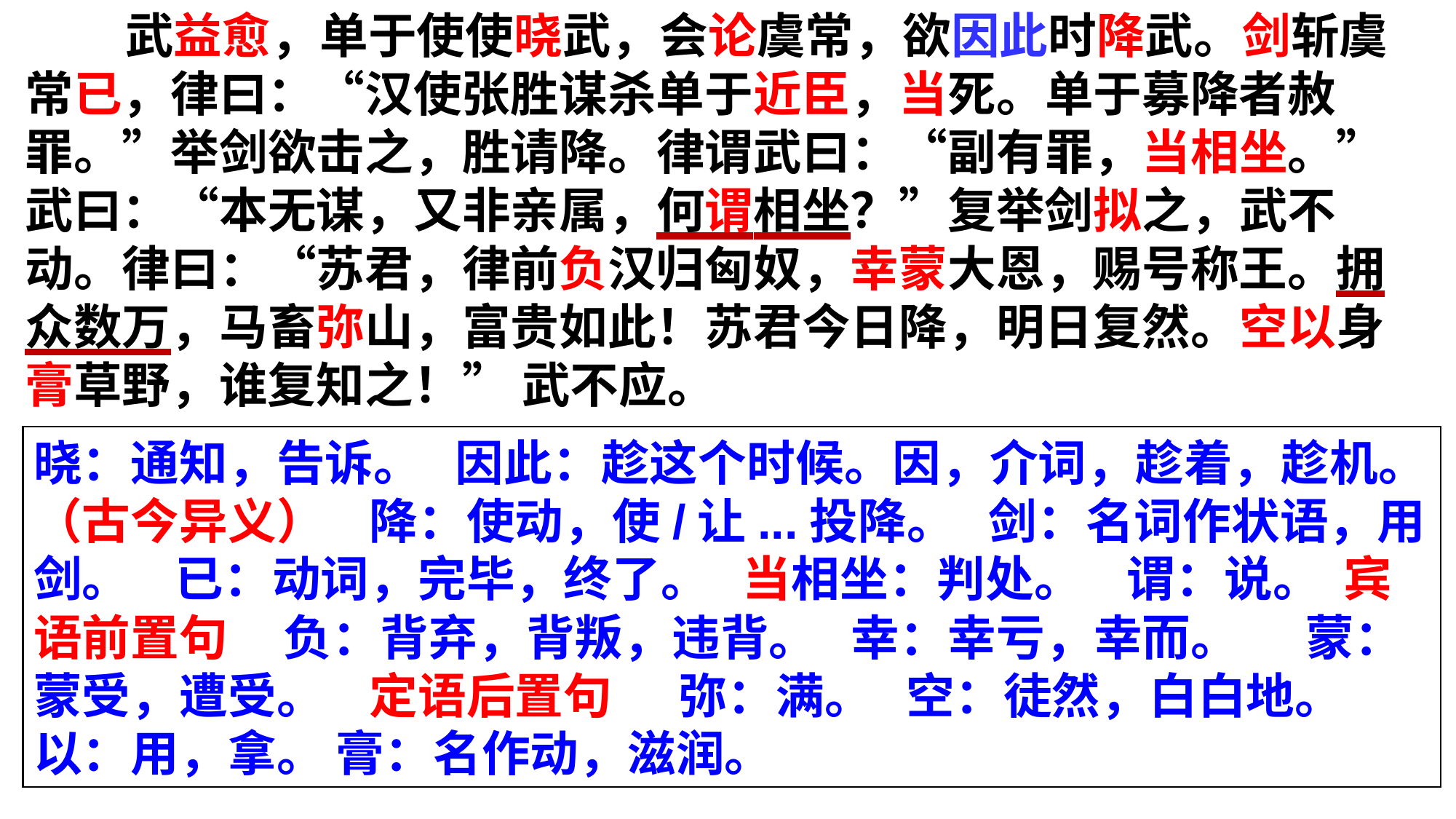

武益愈，单于使使晓武，会论虞常，欲因此时降武。剑斩虞常已，律曰：“汉使张胜谋杀单于近臣，当死。单于募降者赦罪。”举剑欲击之，胜请降。律谓武曰：“副有罪，当相坐。”武曰：“本无谋，又非亲属，何谓相坐？”复举剑拟之，武不动。律曰：“苏君，律前负汉归匈奴，幸蒙大恩，赐号称王。拥众数万，马畜弥山，富贵如此！苏君今日降，明日复然。空以身膏草野，谁复知之！” 武不应。
晓：通知，告诉。   因此：趁这个时候。因，介词，趁着，趁机。（古今异义）    降：使动，使/让...投降。   剑：名词作状语，用剑。    已：动词，完毕，终了。   当相坐：判处。    谓：说。  宾语前置句     负：背弃，背叛，违背。   幸：幸亏，幸而。      蒙：蒙受，遭受。    定语后置句      弥：满。   空：徒然，白白地。  以：用，拿。 膏：名作动，滋润。